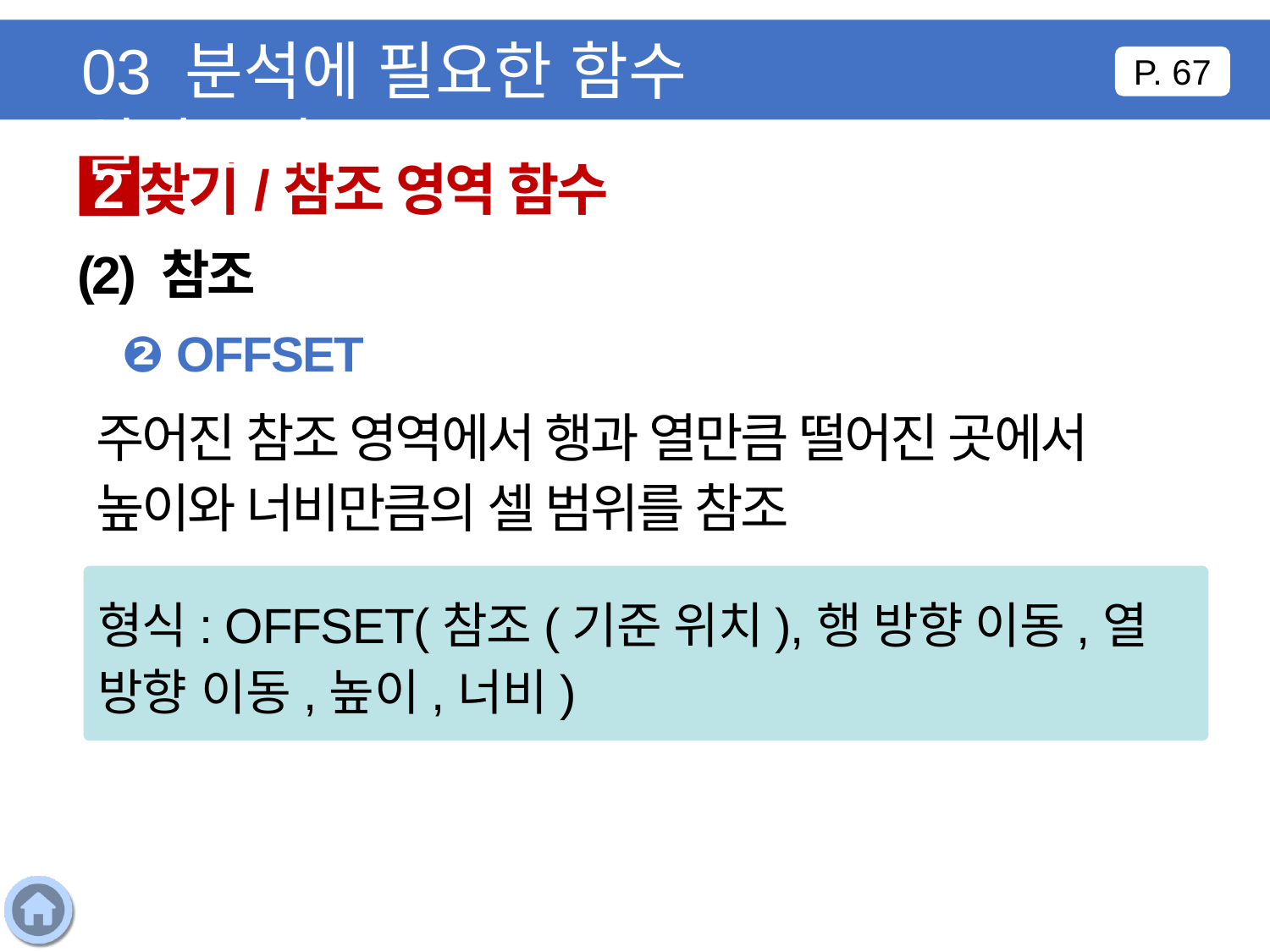

03 분석에 필요한 함수 알아보기
P. 67
찾기/참조 영역 함수
2
(2) 참조
❷ OFFSET
주어진 참조 영역에서 행과 열만큼 떨어진 곳에서 높이와 너비만큼의 셀 범위를 참조
형식: OFFSET(참조(기준 위치),행 방향 이동,열 방향 이동,높이,너비)